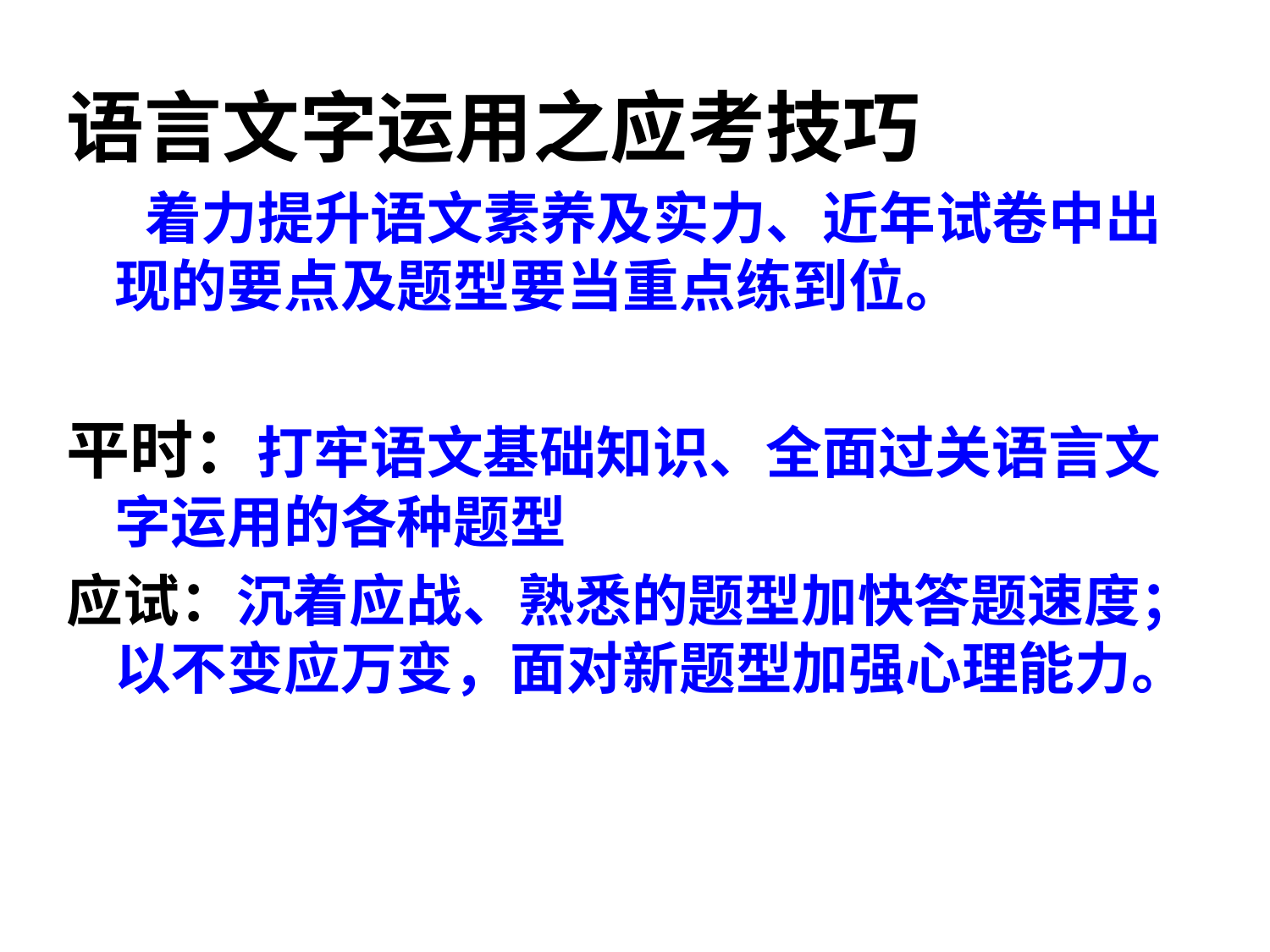

语言文字运用之应考技巧
     着力提升语文素养及实力、近年试卷中出现的要点及题型要当重点练到位。

平时：打牢语文基础知识、全面过关语言文字运用的各种题型
应试：沉着应战、熟悉的题型加快答题速度；以不变应万变，面对新题型加强心理能力。